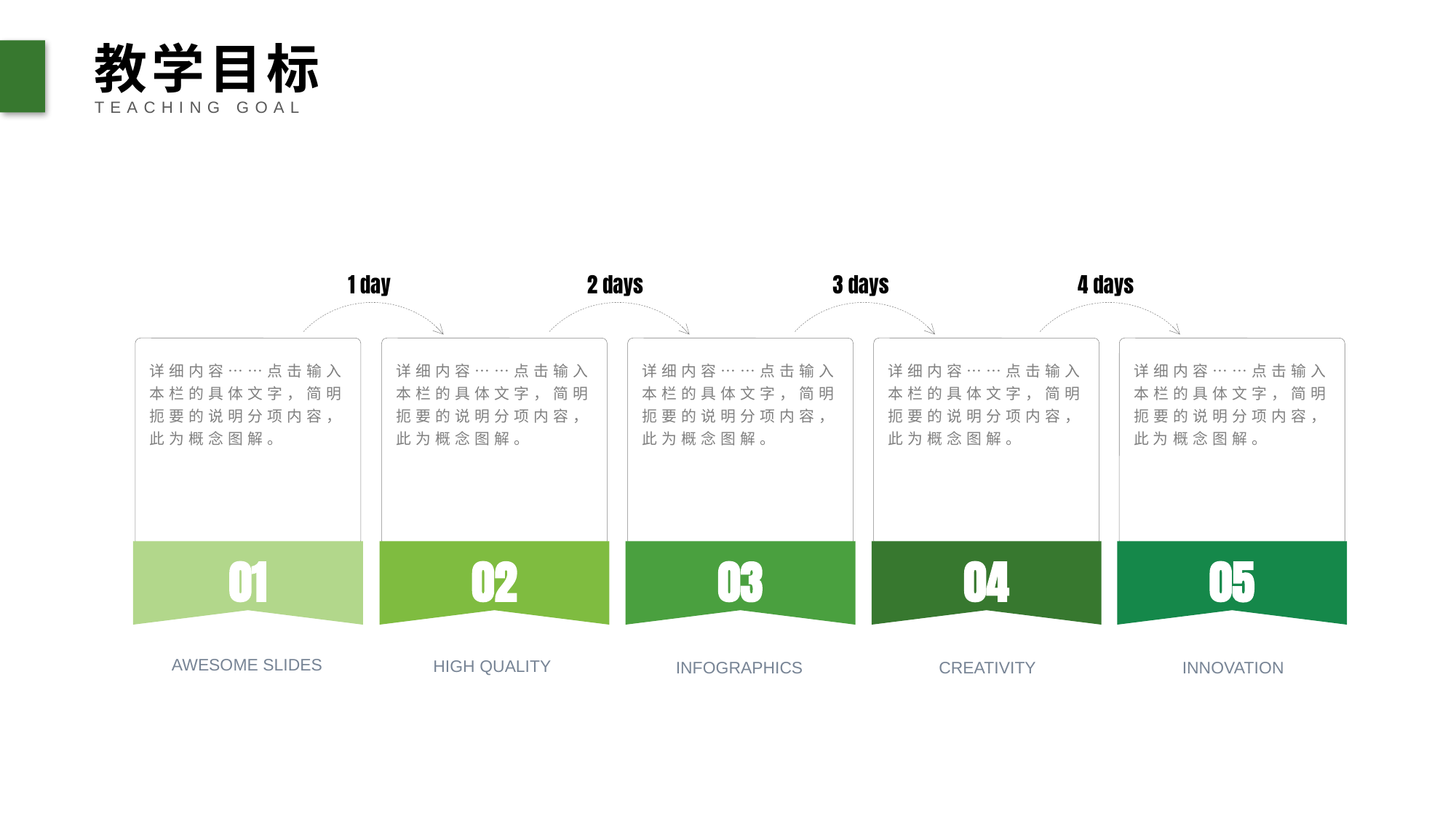

教学目标
TEACHING GOAL
1 day
2 days
3 days
4 days

详细内容……点击输入本栏的具体文字，简明扼要的说明分项内容，此为概念图解。
详细内容……点击输入本栏的具体文字，简明扼要的说明分项内容，此为概念图解。
详细内容……点击输入本栏的具体文字，简明扼要的说明分项内容，此为概念图解。
详细内容……点击输入本栏的具体文字，简明扼要的说明分项内容，此为概念图解。
详细内容……点击输入本栏的具体文字，简明扼要的说明分项内容，此为概念图解。
01
02
03
04
05
AWESOME SLIDES
HIGH QUALITY
INFOGRAPHICS
CREATIVITY
INNOVATION